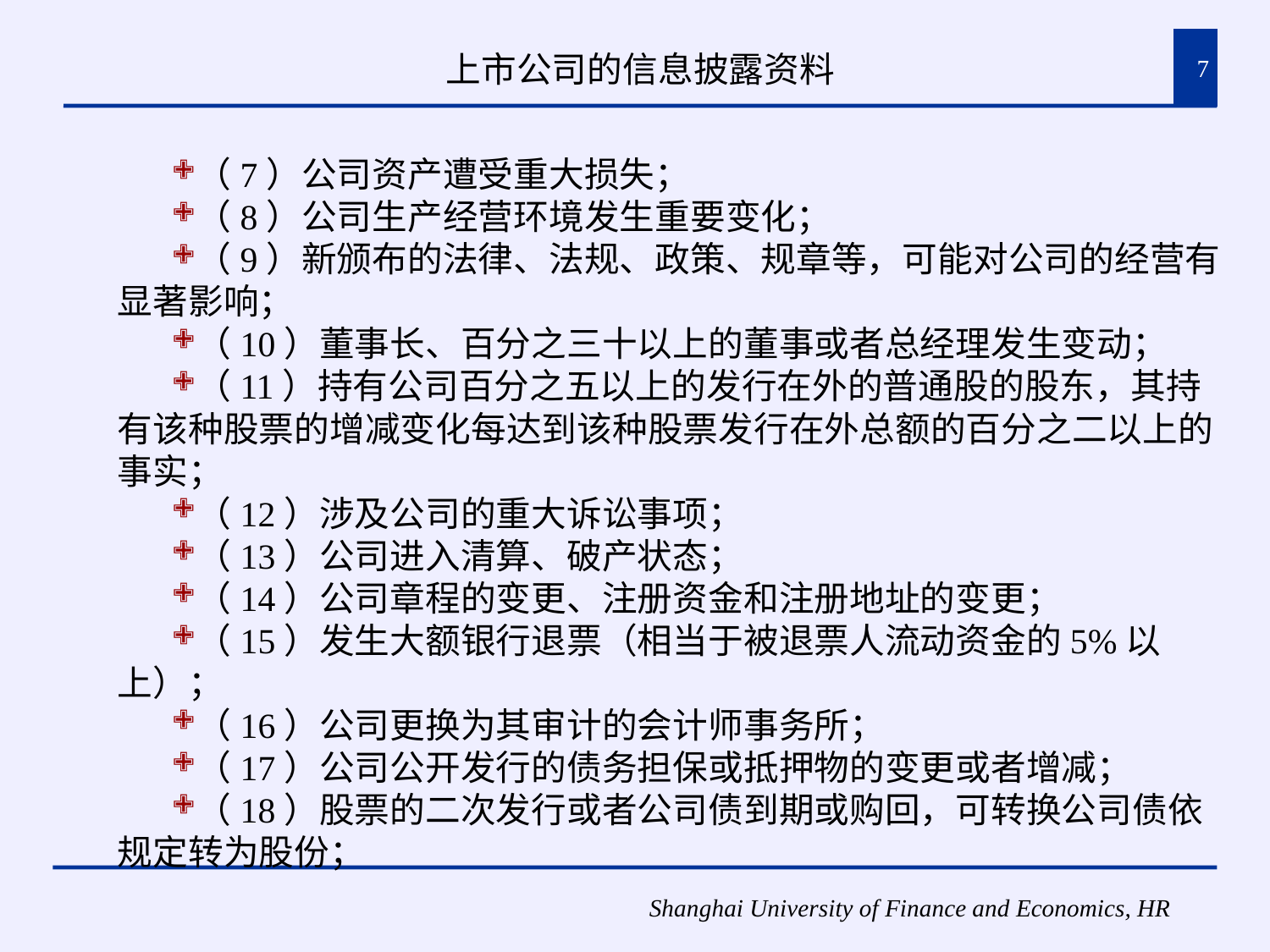

# 上市公司的信息披露资料
7
（7）公司资产遭受重大损失；
（8）公司生产经营环境发生重要变化；
（9）新颁布的法律、法规、政策、规章等，可能对公司的经营有显著影响；
（10）董事长、百分之三十以上的董事或者总经理发生变动；
（11）持有公司百分之五以上的发行在外的普通股的股东，其持有该种股票的增减变化每达到该种股票发行在外总额的百分之二以上的事实；
（12）涉及公司的重大诉讼事项；
（13）公司进入清算、破产状态；
（14）公司章程的变更、注册资金和注册地址的变更；
（15）发生大额银行退票（相当于被退票人流动资金的5%以上）；
（16）公司更换为其审计的会计师事务所；
（17）公司公开发行的债务担保或抵押物的变更或者增减；
（18）股票的二次发行或者公司债到期或购回，可转换公司债依规定转为股份；